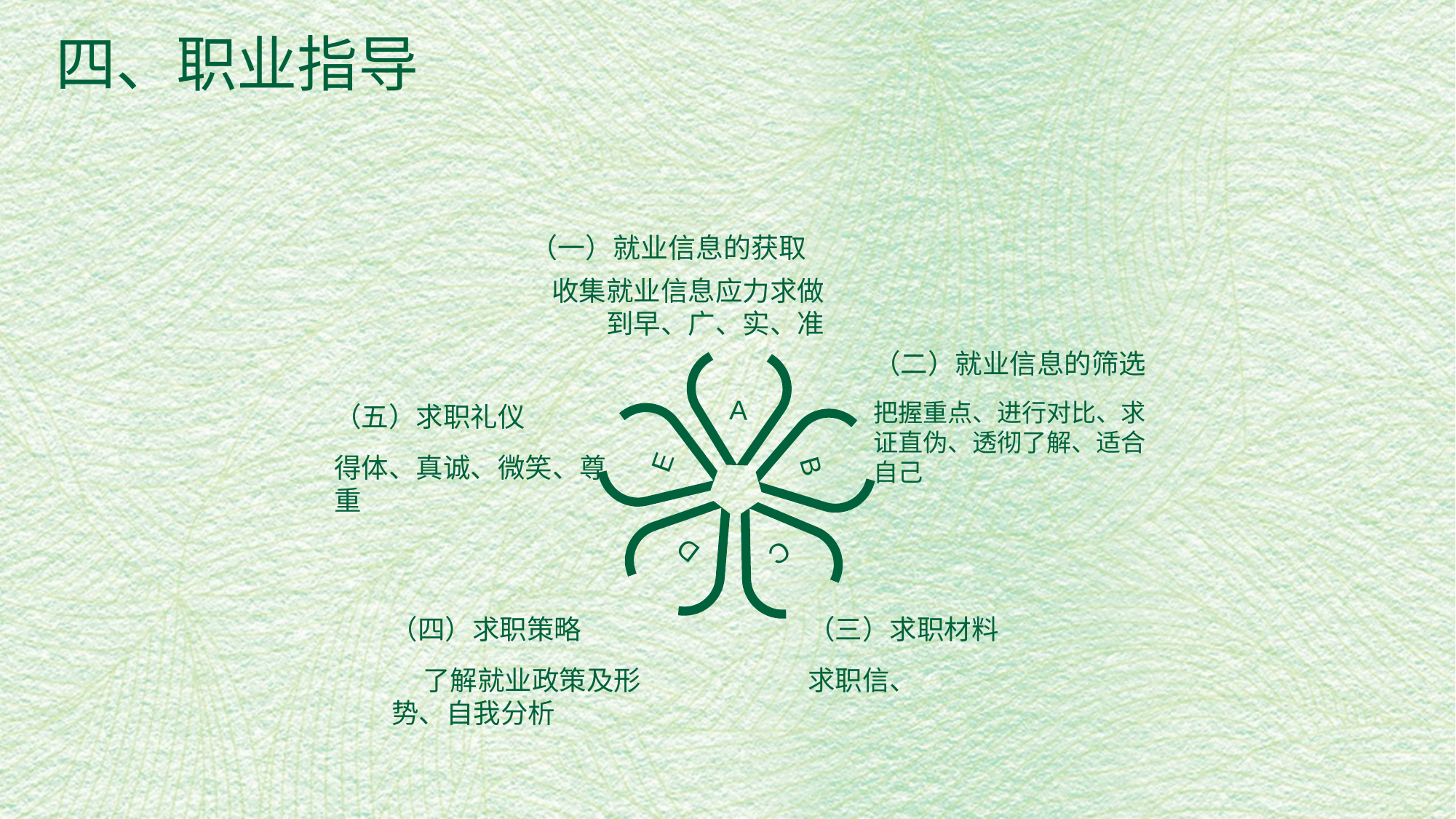

四、职业指导
（一）就业信息的获取
收集就业信息应力求做到早、广、实、准
（二）就业信息的筛选
A
（五）求职礼仪
把握重点、进行对比、求证直伪、透彻了解、适合自己
E
B
得体、真诚、微笑、尊重
D
C
（四）求职策略
（三）求职材料
    了解就业政策及形势、自我分析
求职信、